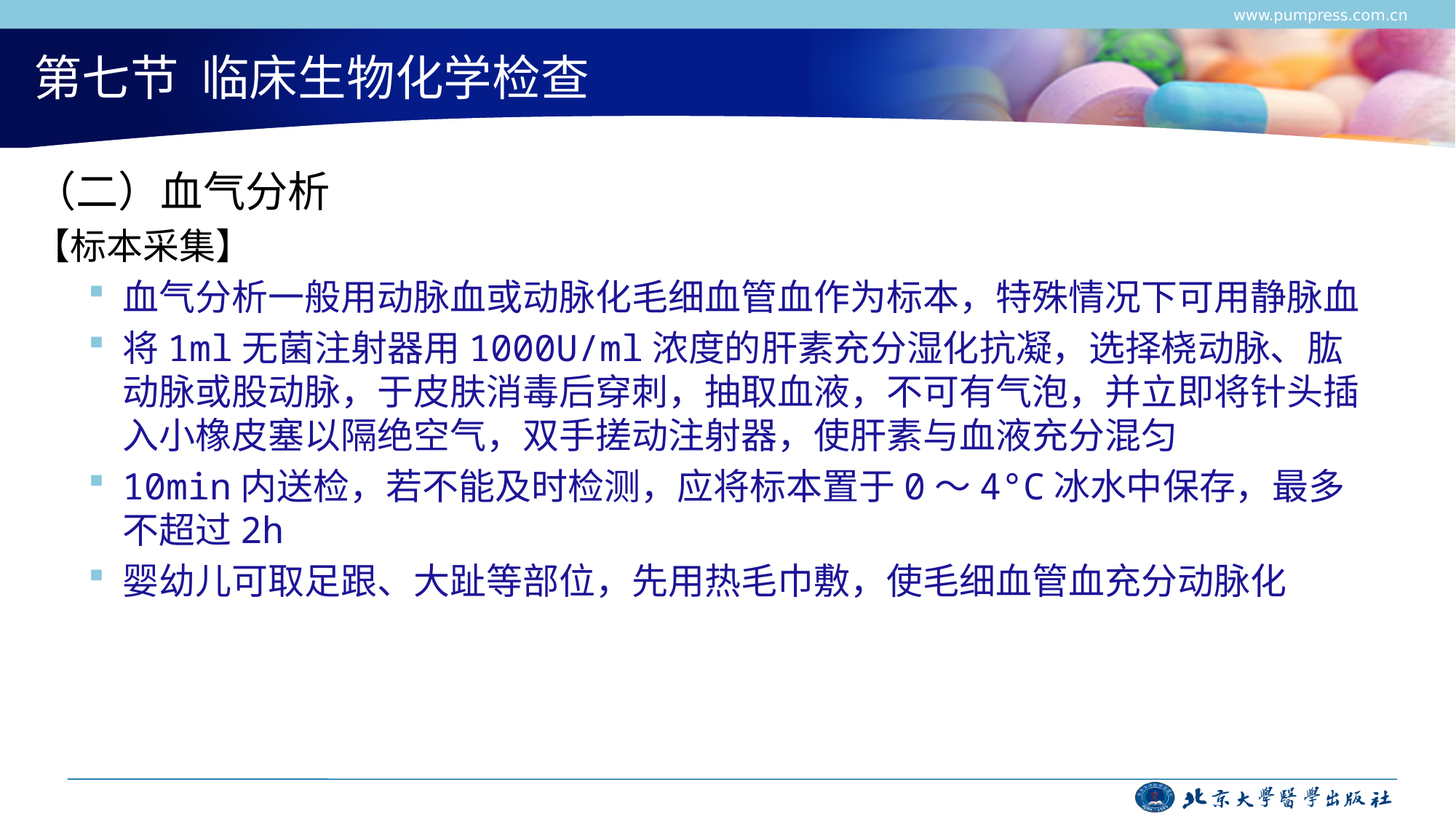

www.pumpress.com.cn
# 第七节  临床生物化学检查
（二）血气分析
【标本采集】
血气分析一般用动脉血或动脉化毛细血管血作为标本，特殊情况下可用静脉血
将1ml无菌注射器用1000U/ml浓度的肝素充分湿化抗凝，选择桡动脉、肱动脉或股动脉，于皮肤消毒后穿刺，抽取血液，不可有气泡，并立即将针头插入小橡皮塞以隔绝空气，双手搓动注射器，使肝素与血液充分混匀
10min内送检，若不能及时检测，应将标本置于0～4°C冰水中保存，最多不超过2h
婴幼儿可取足跟、大趾等部位，先用热毛巾敷，使毛细血管血充分动脉化